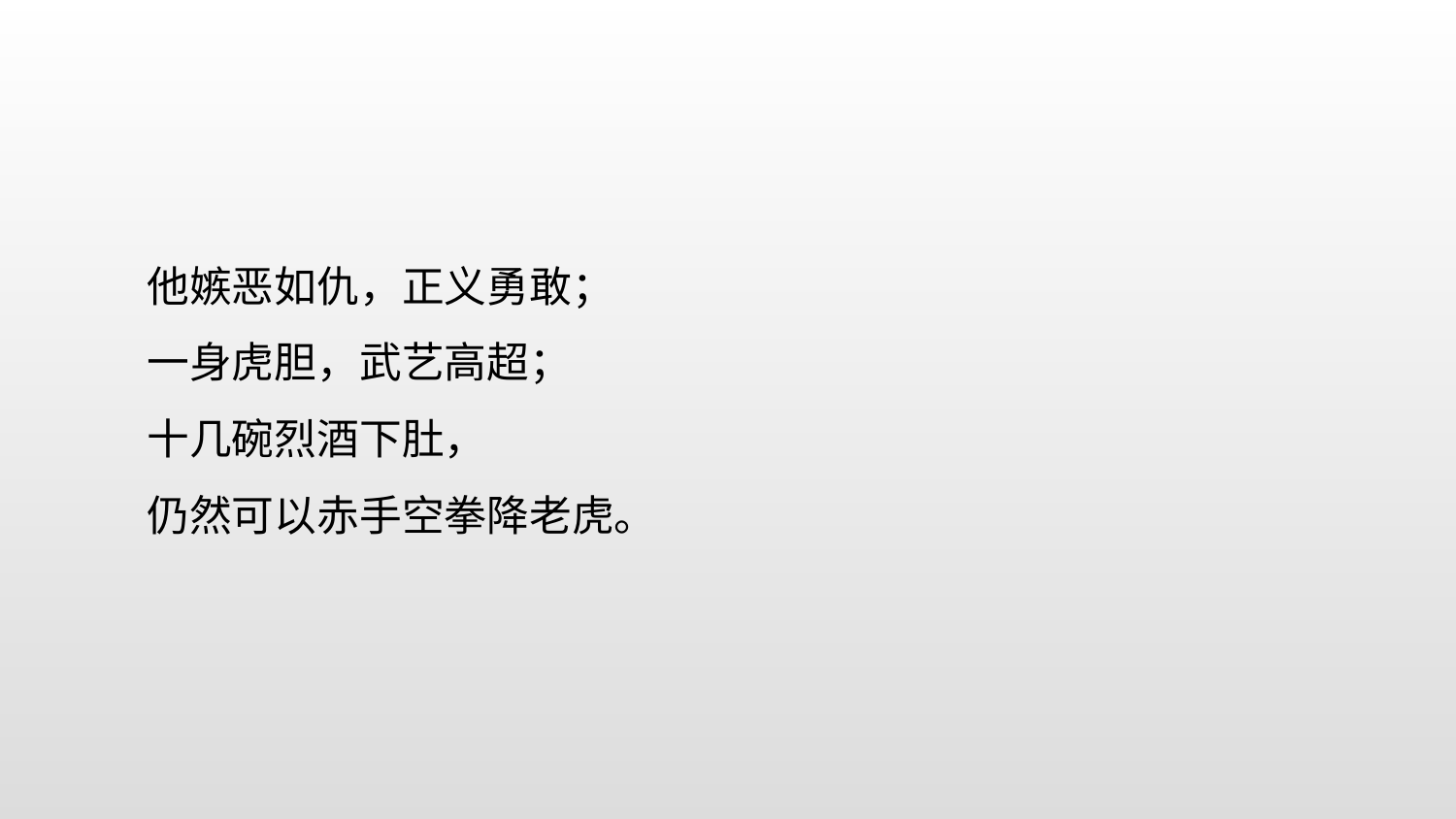

他嫉恶如仇，正义勇敢；
一身虎胆，武艺高超；
十几碗烈酒下肚，
仍然可以赤手空拳降老虎。